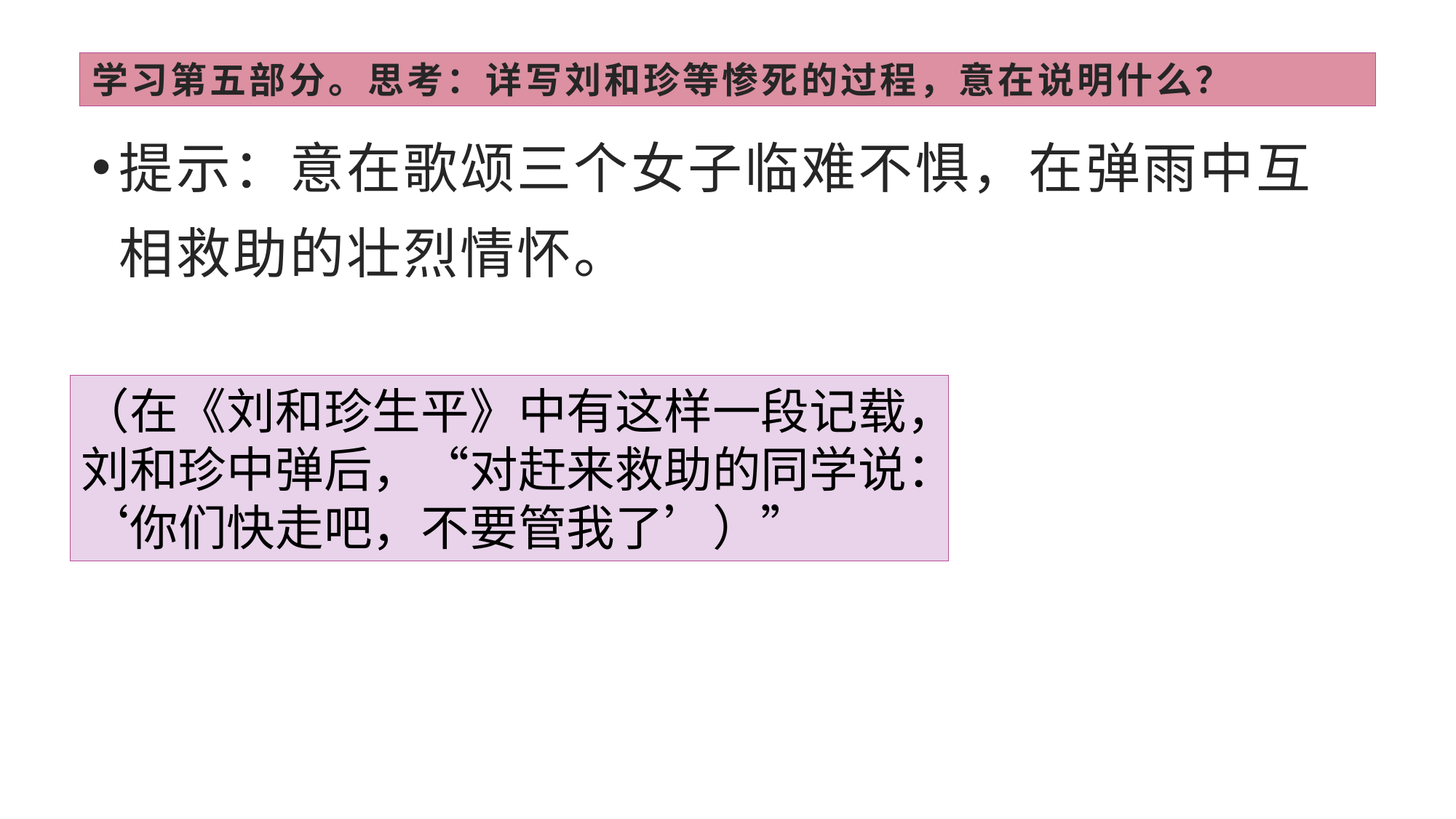

# 学习第五部分。思考：详写刘和珍等惨死的过程，意在说明什么？
提示：意在歌颂三个女子临难不惧，在弹雨中互相救助的壮烈情怀。
（在《刘和珍生平》中有这样一段记载，刘和珍中弹后，“对赶来救助的同学说：‘你们快走吧，不要管我了’）”